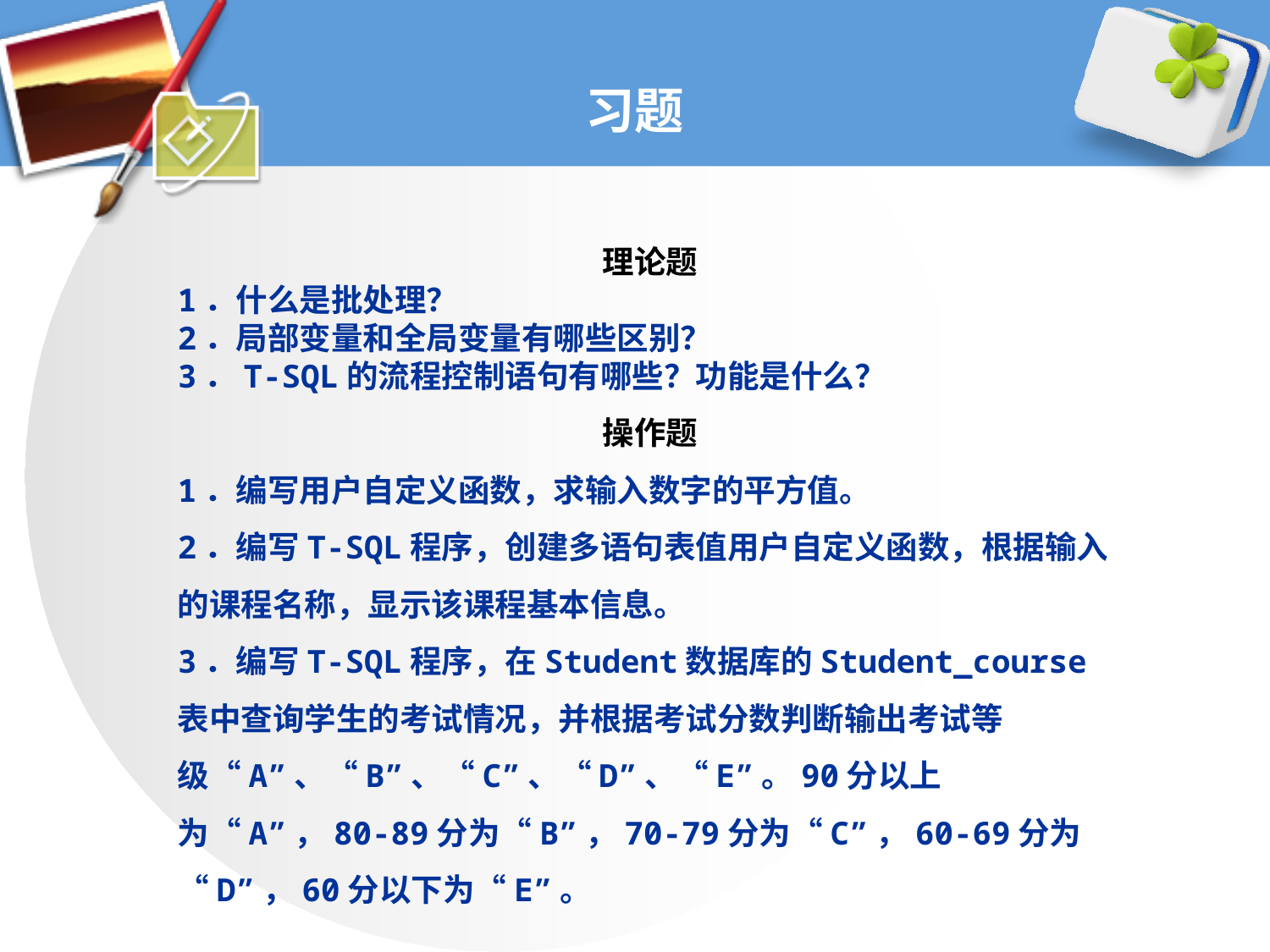

# 习题
理论题
1．什么是批处理？
2．局部变量和全局变量有哪些区别？
3．T-SQL的流程控制语句有哪些？功能是什么？
操作题
1．编写用户自定义函数，求输入数字的平方值。
2．编写T-SQL程序，创建多语句表值用户自定义函数，根据输入的课程名称，显示该课程基本信息。
3．编写T-SQL程序，在Student数据库的Student_course表中查询学生的考试情况，并根据考试分数判断输出考试等级“A”、“B”、“C”、“D”、“E”。90分以上为“A”，80-89分为“B”，70-79分为“C”，60-69分为“D”，60分以下为“E”。